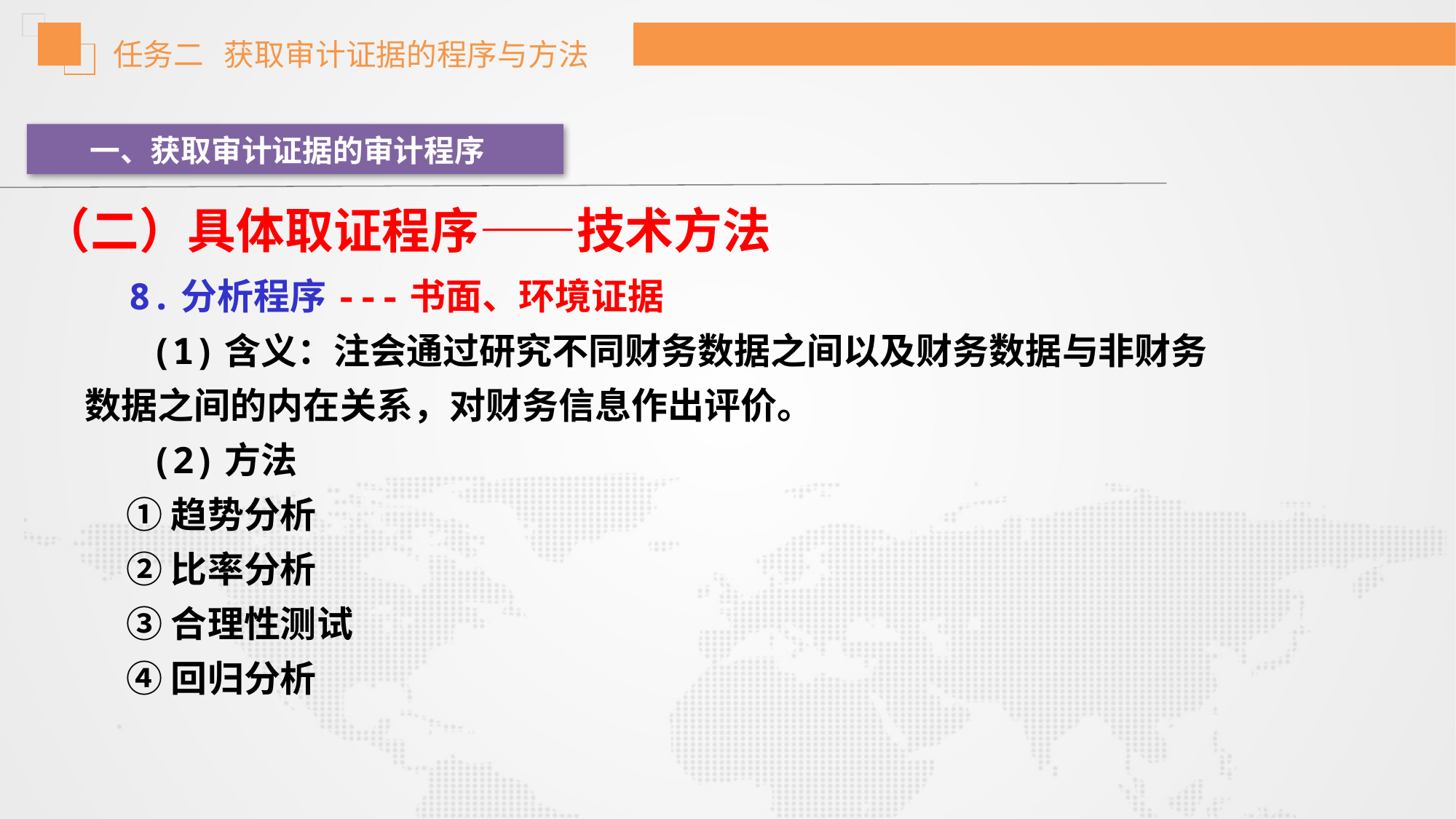

任务二   获取审计证据的程序与方法

一、获取审计证据的审计程序

（二）具体取证程序——技术方法
  8.分析程序---书面、环境证据
   (1)含义：注会通过研究不同财务数据之间以及财务数据与非财务数据之间的内在关系，对财务信息作出评价。
   (2)方法
     ①趋势分析
     ②比率分析
     ③合理性测试
     ④回归分析